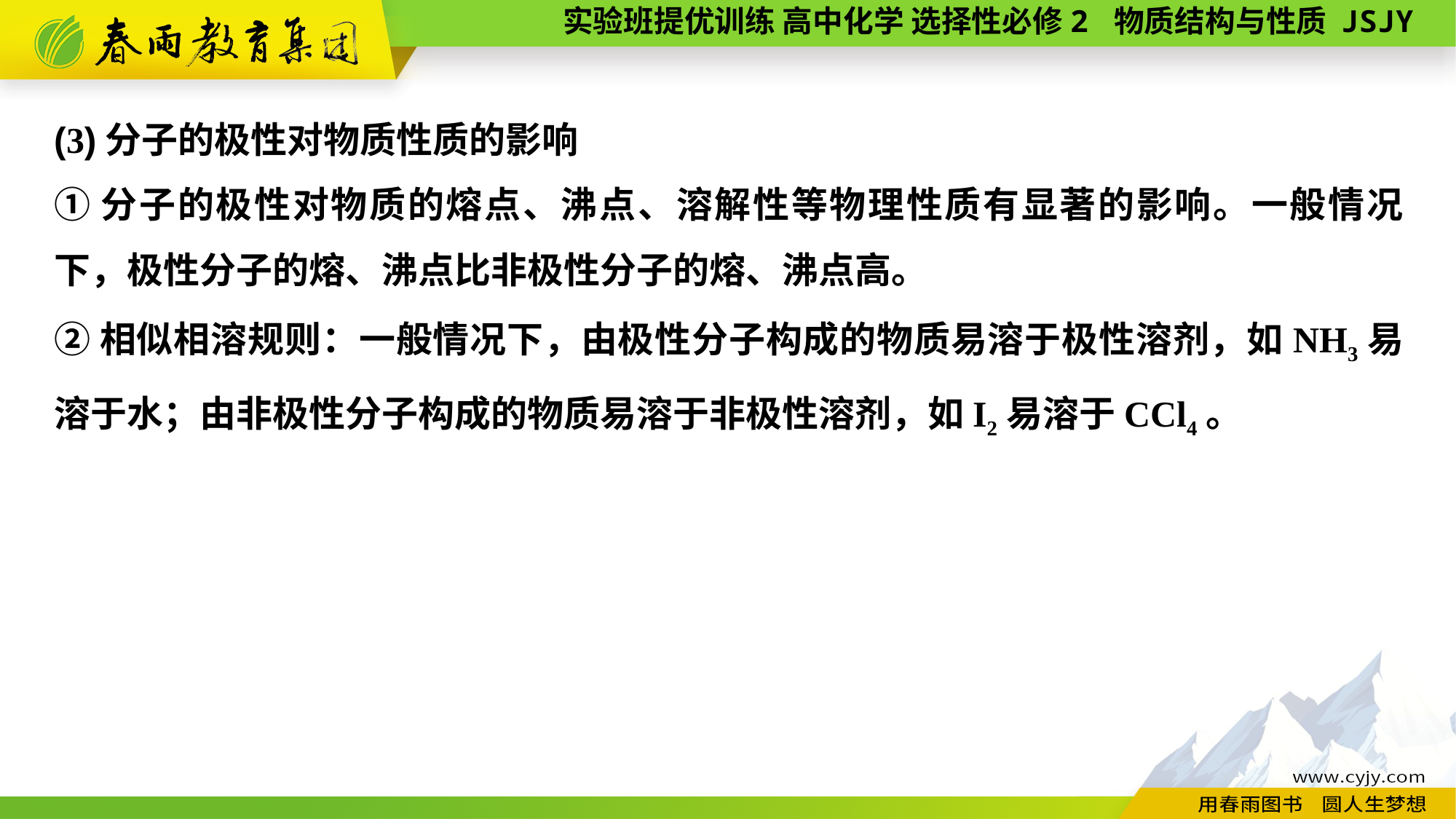

(3)分子的极性对物质性质的影响
①分子的极性对物质的熔点、沸点、溶解性等物理性质有显著的影响。一般情况下，极性分子的熔、沸点比非极性分子的熔、沸点高。
②相似相溶规则：一般情况下，由极性分子构成的物质易溶于极性溶剂，如NH3易溶于水；由非极性分子构成的物质易溶于非极性溶剂，如I2易溶于CCl4。